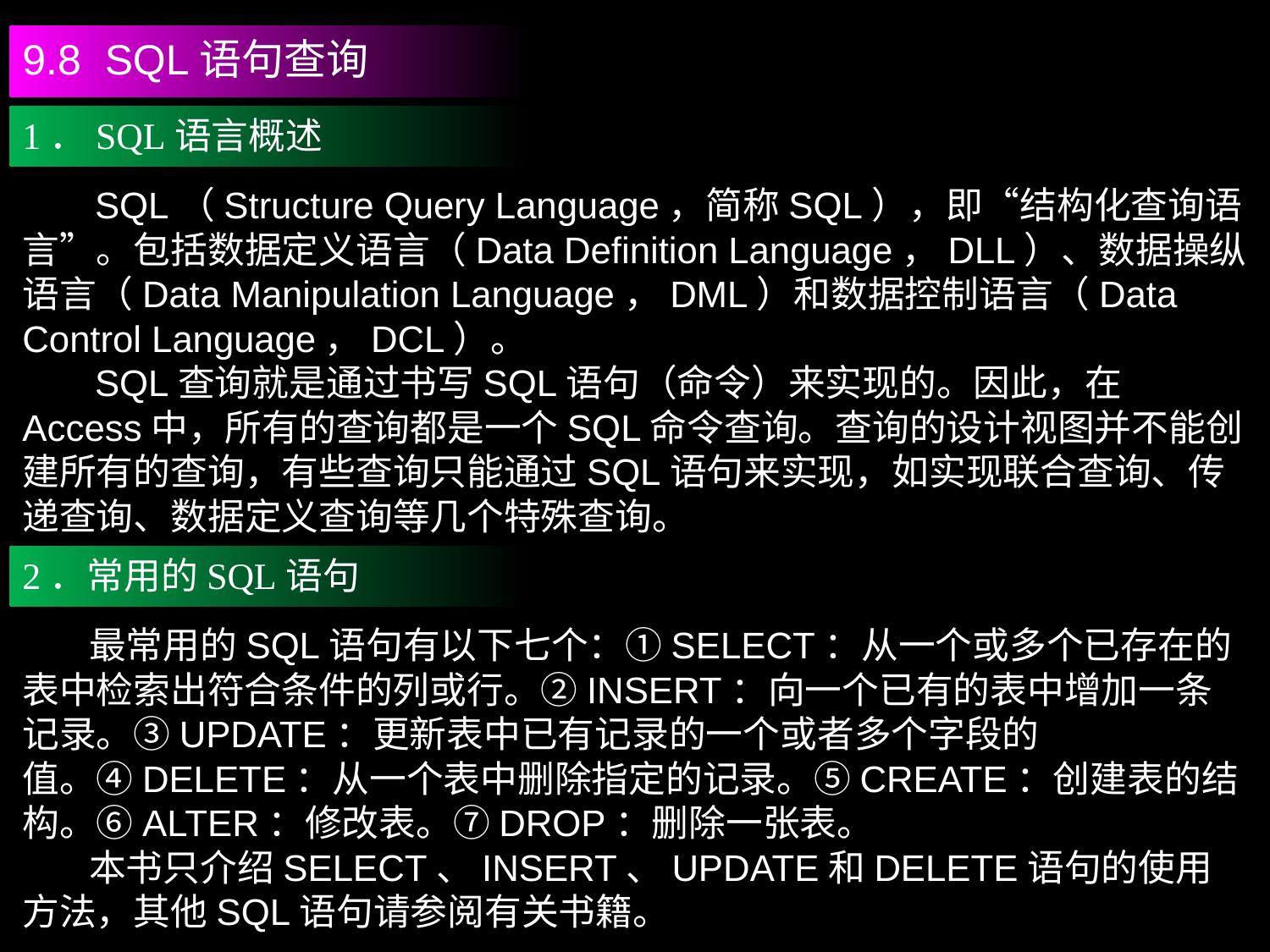

9.8  SQL语句查询
1．SQL语言概述
       SQL（Structure Query Language，简称SQL），即“结构化查询语言”。包括数据定义语言（Data Definition Language，DLL）、数据操纵语言（Data Manipulation Language，DML）和数据控制语言（Data Control Language，DCL）。
       SQL查询就是通过书写SQL语句（命令）来实现的。因此，在Access中，所有的查询都是一个SQL命令查询。查询的设计视图并不能创建所有的查询，有些查询只能通过SQL语句来实现，如实现联合查询、传递查询、数据定义查询等几个特殊查询。
2．常用的SQL语句
       最常用的SQL语句有以下七个：①SELECT：从一个或多个已存在的表中检索出符合条件的列或行。②INSERT：向一个已有的表中增加一条记录。③UPDATE：更新表中已有记录的一个或者多个字段的值。④DELETE：从一个表中删除指定的记录。⑤CREATE：创建表的结构。⑥ALTER：修改表。⑦DROP：删除一张表。
       本书只介绍SELECT、INSERT、UPDATE和DELETE语句的使用方法，其他SQL语句请参阅有关书籍。